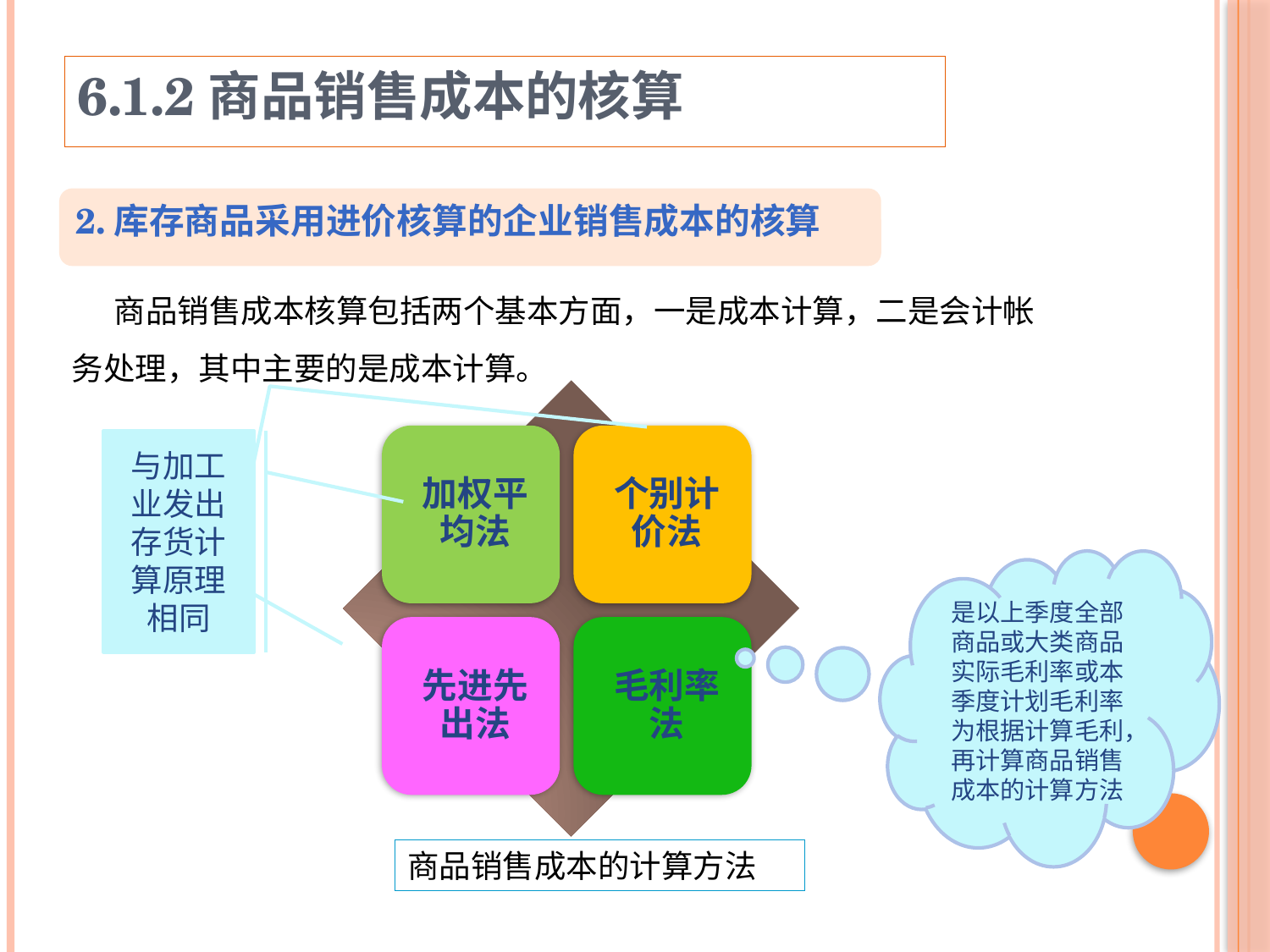

6.1.2商品销售成本的核算
2.库存商品采用进价核算的企业销售成本的核算
商品销售成本核算包括两个基本方面，一是成本计算，二是会计帐务处理，其中主要的是成本计算。
加权平均法
个别计价法
先进先出法
毛利率法
与加工业发出存货计算原理相同

是以上季度全部商品或大类商品实际毛利率或本季度计划毛利率为根据计算毛利，再计算商品销售成本的计算方法
商品销售成本的计算方法